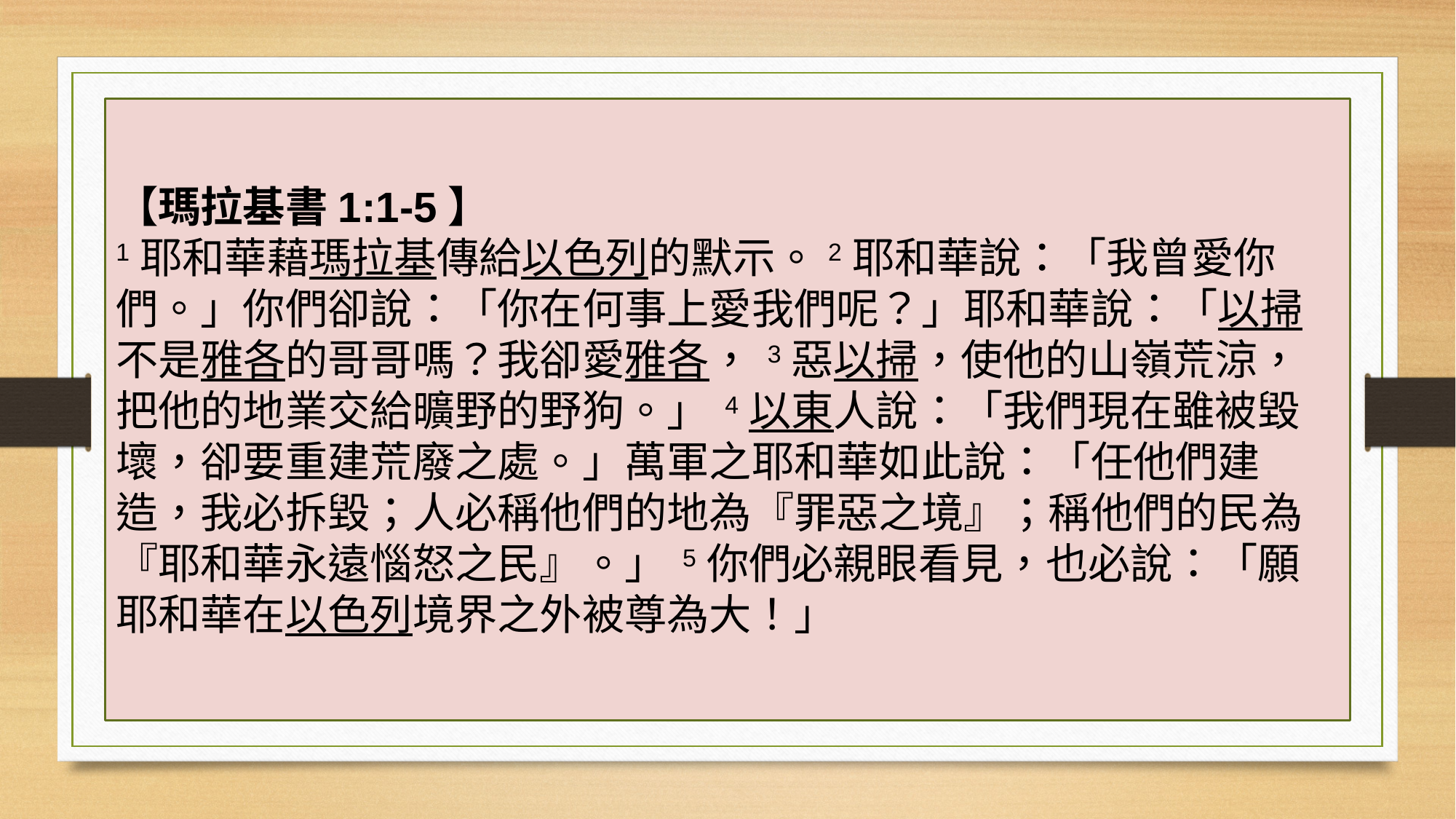

【瑪拉基書1:1-5】
1耶和華藉瑪拉基傳給以色列的默示。2耶和華說：「我曾愛你們。」你們卻說：「你在何事上愛我們呢？」耶和華說：「以掃不是雅各的哥哥嗎？我卻愛雅各， 3惡以掃，使他的山嶺荒涼，把他的地業交給曠野的野狗。」 4以東人說：「我們現在雖被毀壞，卻要重建荒廢之處。」萬軍之耶和華如此說：「任他們建造，我必拆毀；人必稱他們的地為『罪惡之境』；稱他們的民為『耶和華永遠惱怒之民』。」 5你們必親眼看見，也必說：「願耶和華在以色列境界之外被尊為大！」
#